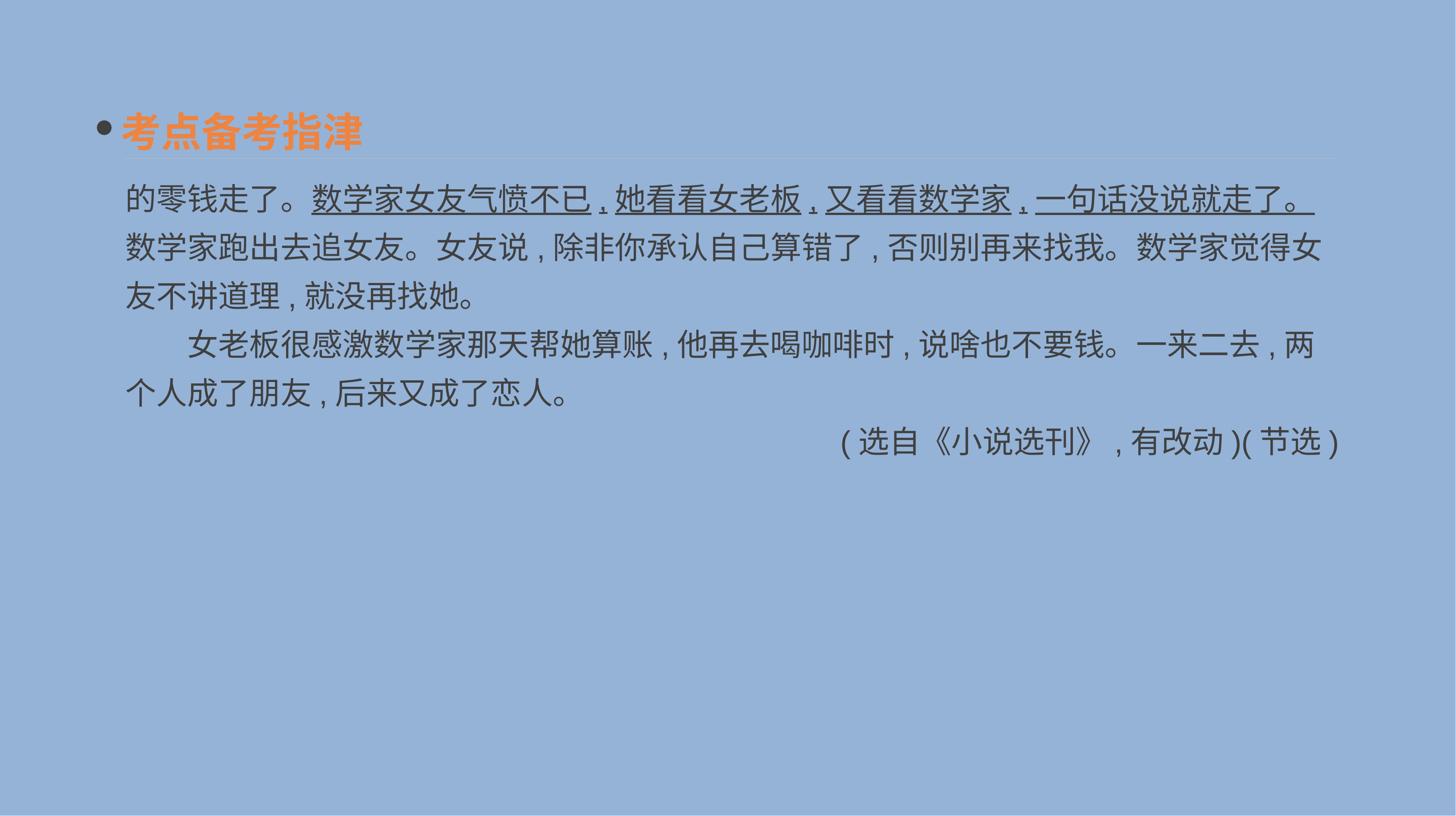

考点备考指津

的零钱走了。数学家女友气愤不已,她看看女老板,又看看数学家,一句话没说就走了。数学家跑出去追女友。女友说,除非你承认自己算错了,否则别再来找我。数学家觉得女友不讲道理,就没再找她。
　　女老板很感激数学家那天帮她算账,他再去喝咖啡时,说啥也不要钱。一来二去,两个人成了朋友,后来又成了恋人。
 	(选自《小说选刊》,有改动)(节选)